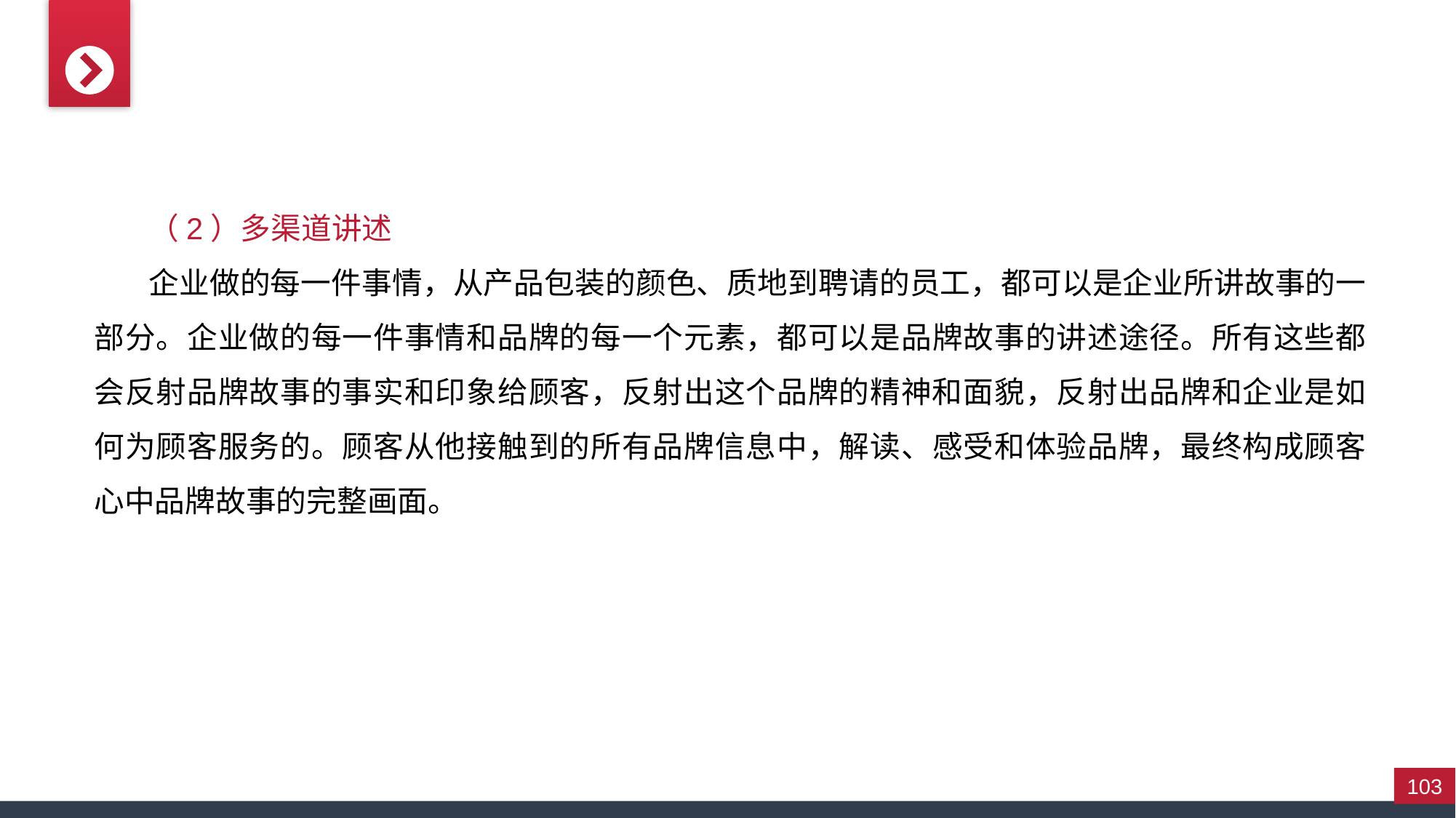

（2）多渠道讲述
企业做的每一件事情，从产品包装的颜色、质地到聘请的员工，都可以是企业所讲故事的一部分。企业做的每一件事情和品牌的每一个元素，都可以是品牌故事的讲述途径。所有这些都会反射品牌故事的事实和印象给顾客，反射出这个品牌的精神和面貌，反射出品牌和企业是如何为顾客服务的。顾客从他接触到的所有品牌信息中，解读、感受和体验品牌，最终构成顾客心中品牌故事的完整画面。